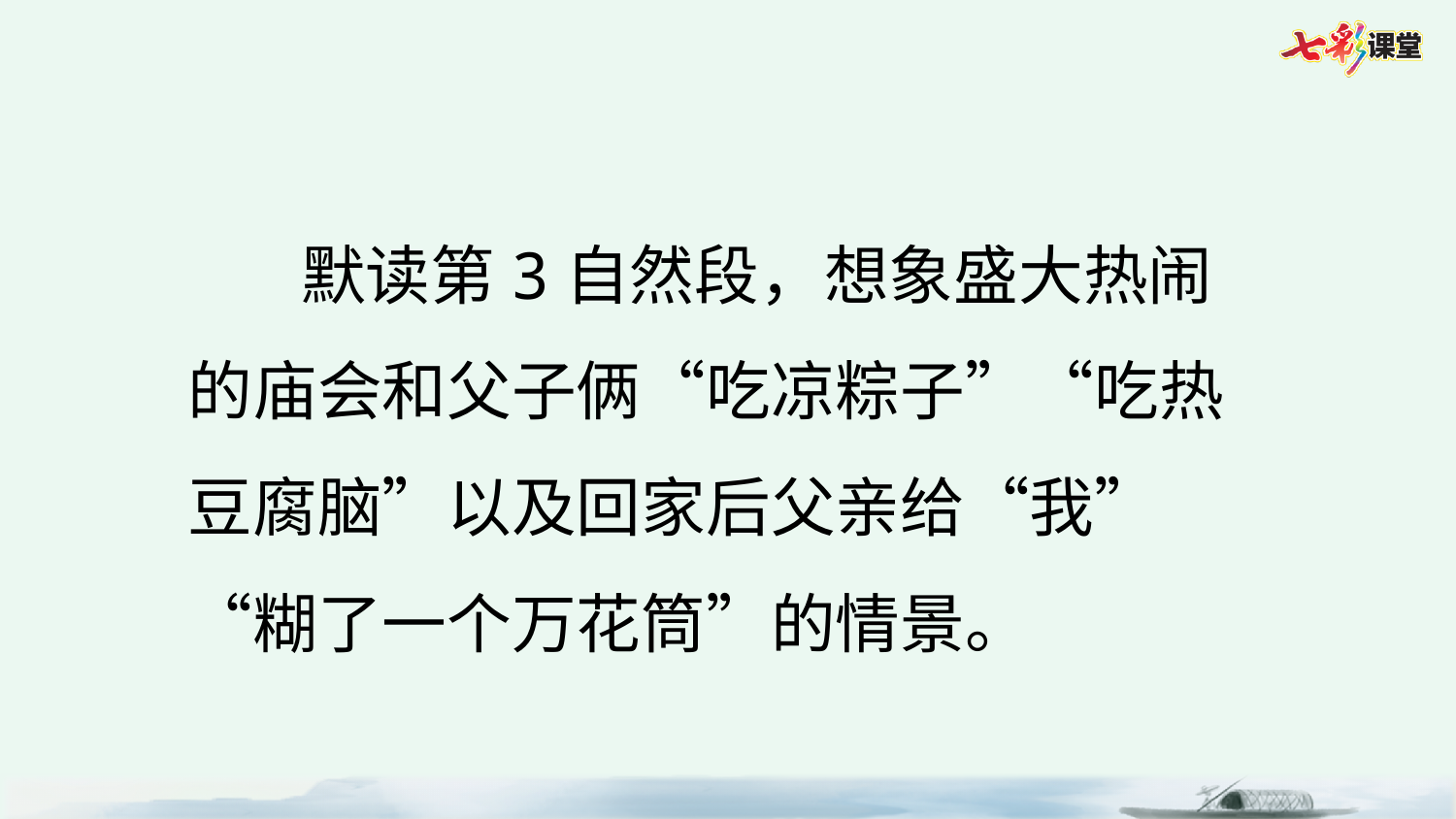

默读第3自然段，想象盛大热闹的庙会和父子俩“吃凉粽子”“吃热豆腐脑”以及回家后父亲给“我”“糊了一个万花筒”的情景。